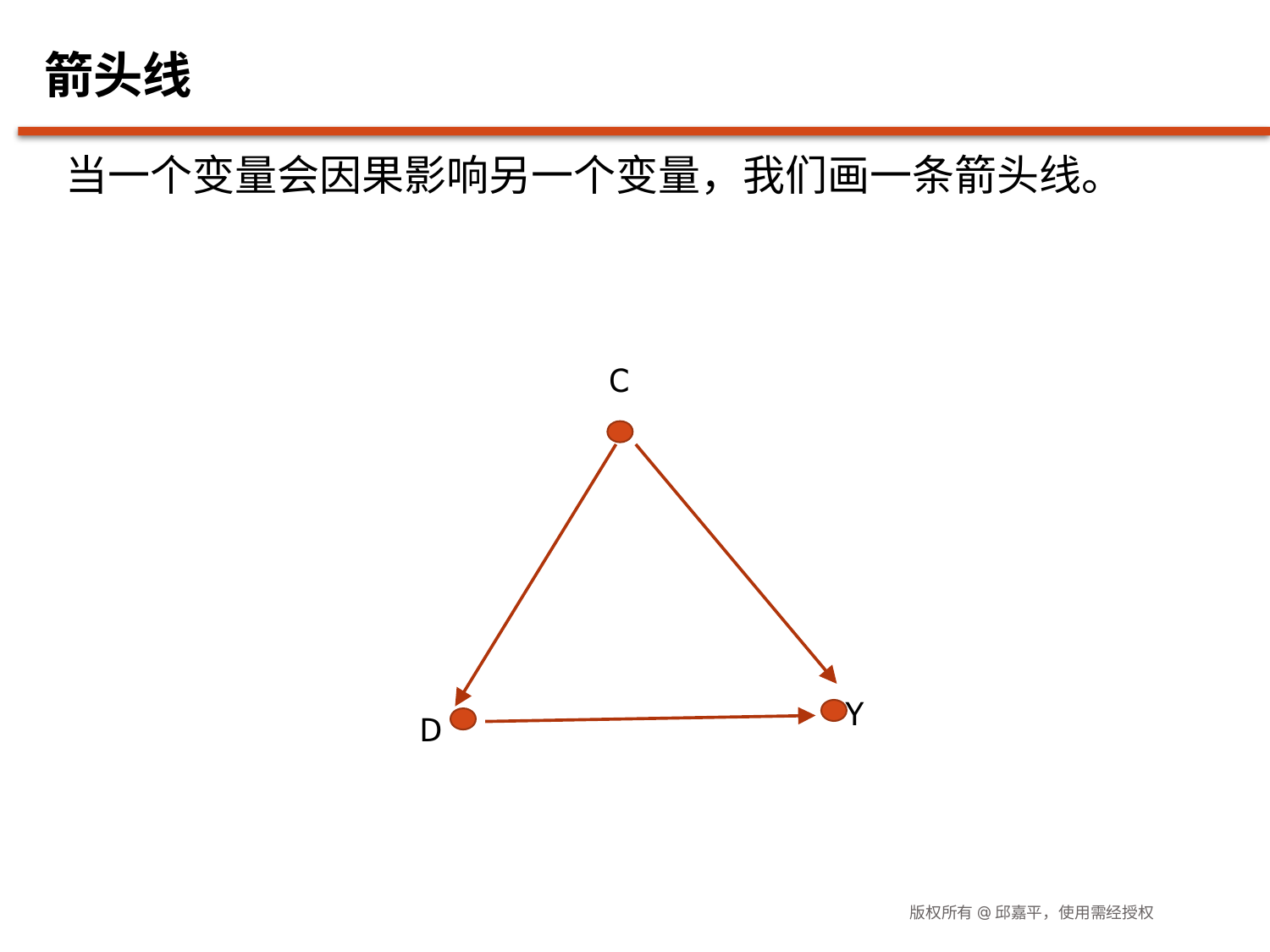

# 箭头线
当一个变量会因果影响另一个变量，我们画一条箭头线。

C

Y

D

版权所有@邱嘉平，使用需经授权